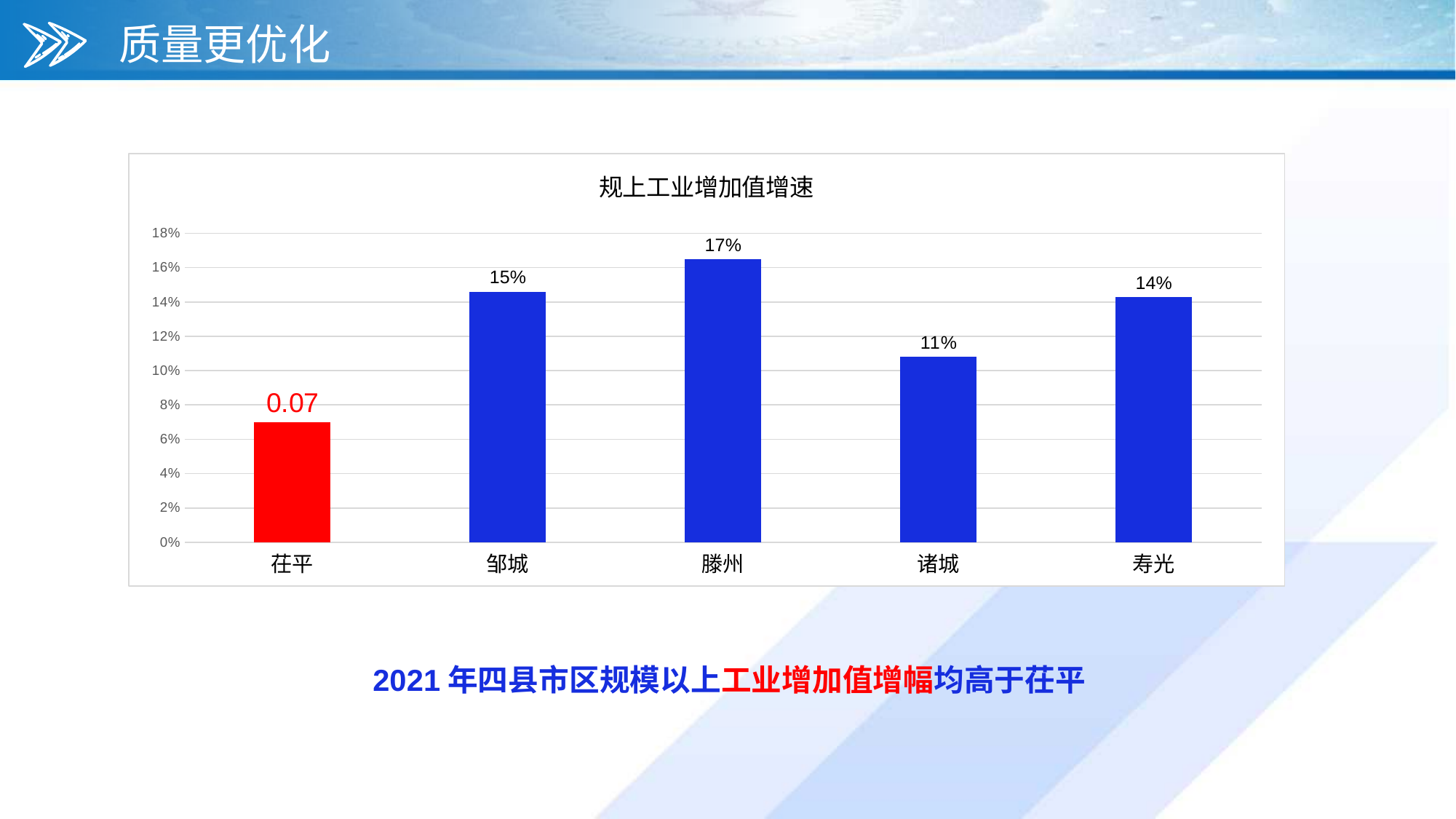

质量更优化

### Chart: 规上工业增加值增速

| Category | 规上工业增加值增速 |
|---|---|
| 茌平 | 0.07 |
| 邹城 | 0.146 |
| 滕州 | 0.165 |
| 诸城 | 0.108 |
| 寿光 | 0.143 |
YOUR TITLE
YOUR TITLE
      2021年四县市区规模以上工业增加值增幅均高于茌平